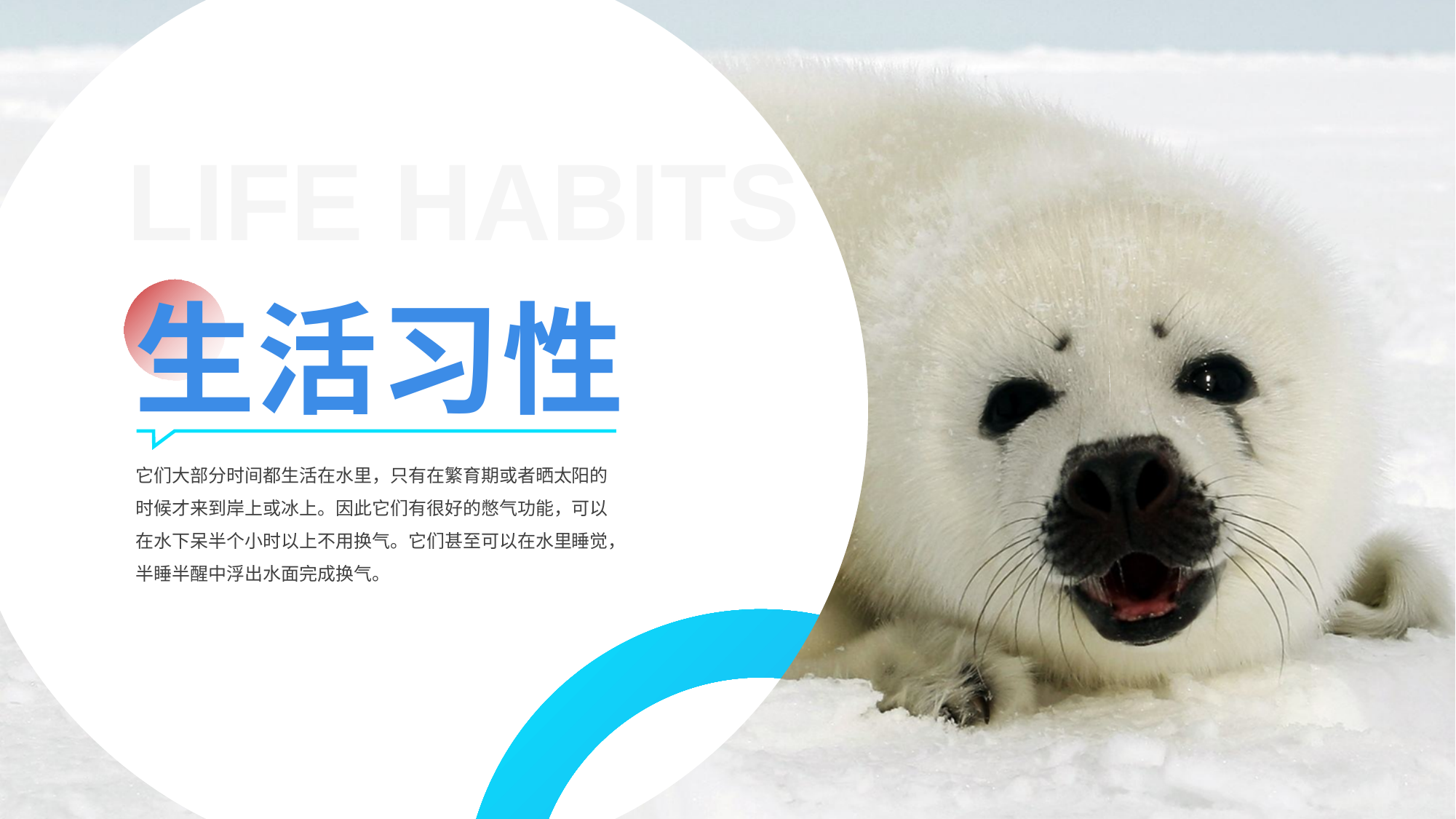

LIFE HABITS

生活习性

它们大部分时间都生活在水里，只有在繁育期或者晒太阳的时候才来到岸上或冰上。因此它们有很好的憋气功能，可以在水下呆半个小时以上不用换气。它们甚至可以在水里睡觉，半睡半醒中浮出水面完成换气。